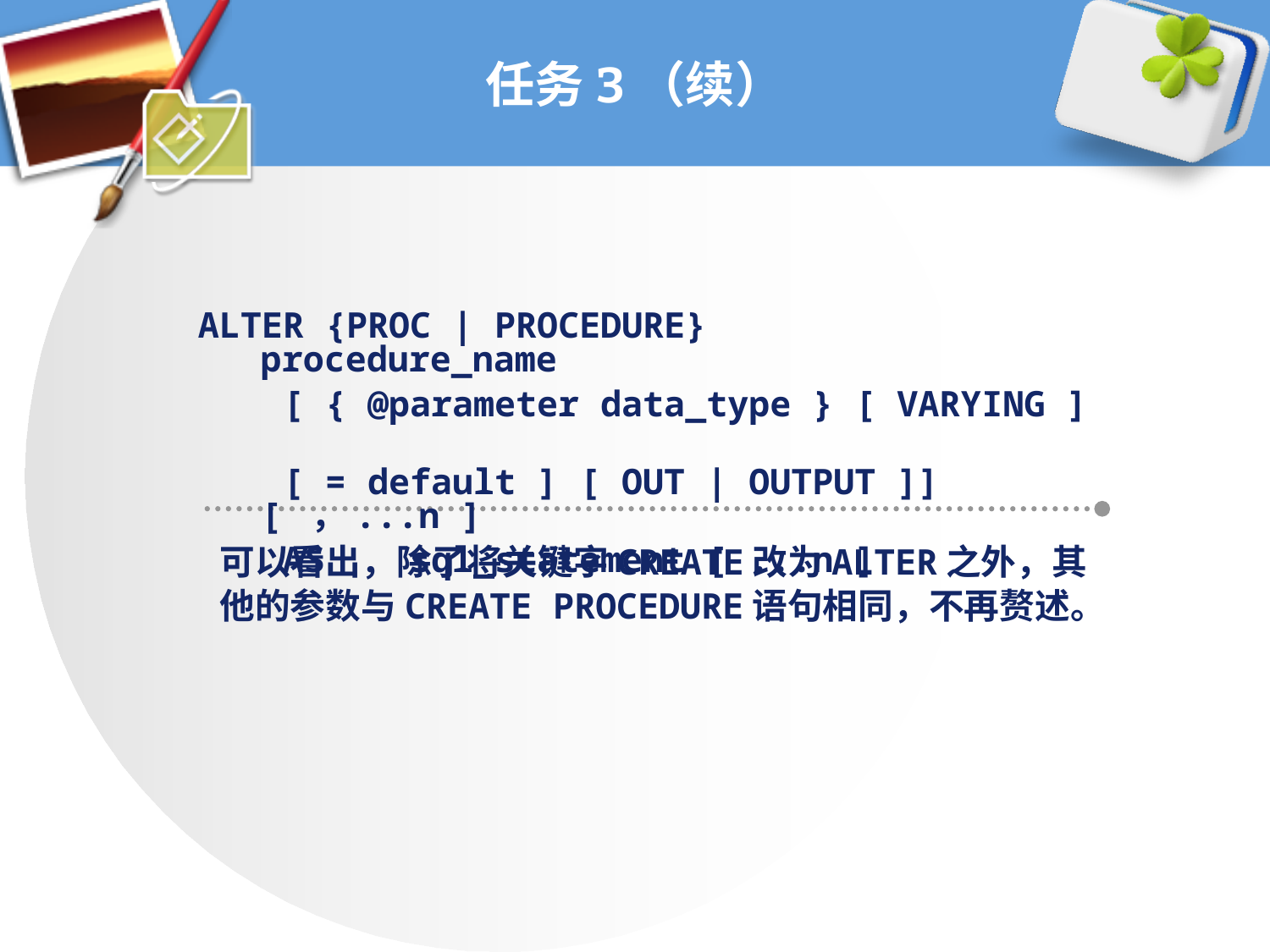

# 任务3（续）
ALTER {PROC | PROCEDURE}       procedure_name
    [ { @parameter data_type } [ VARYING ]
    [ = default ] [ OUT | OUTPUT ]] [ ，...n ]
    AS    sql_statement [ ...n ]

可以看出，除了将关键字CREATE改为ALTER之外，其
他的参数与CREATE PROCEDURE语句相同，不再赘述。